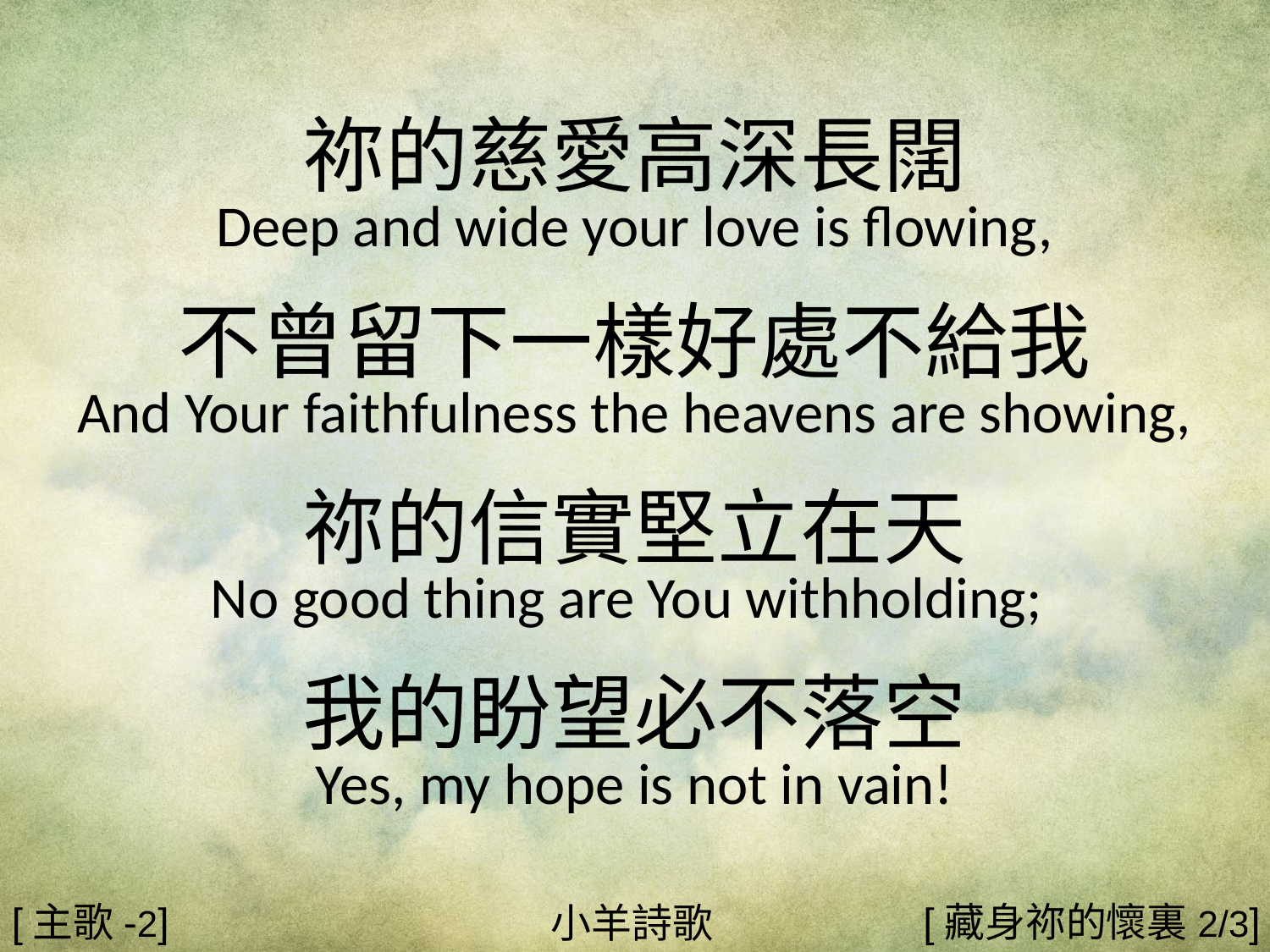

祢的慈愛高深長闊
Deep and wide your love is flowing,

不曾留下一樣好處不給我
And Your faithfulness the heavens are showing,

祢的信實堅立在天
No good thing are You withholding;

我的盼望必不落空
Yes, my hope is not in vain!
#

[主歌-2]
[藏身祢的懷裏2/3]
小羊詩歌